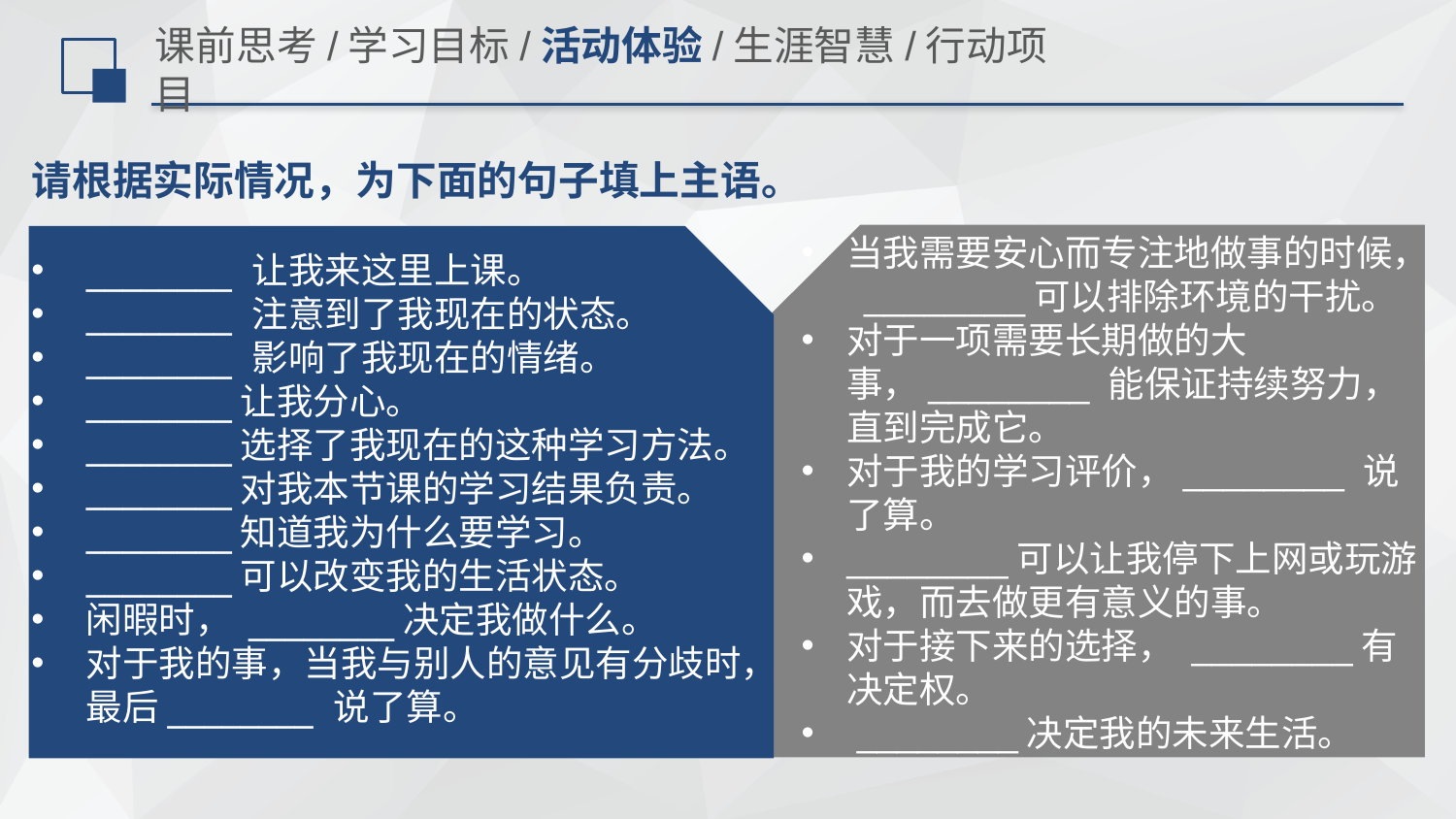

# 课前思考/学习目标/活动体验/生涯智慧/行动项目
请根据实际情况，为下面的句子填上主语。

________ 让我来这里上课。
________ 注意到了我现在的状态。
________ 影响了我现在的情绪。
________让我分心。
________选择了我现在的这种学习方法。
________对我本节课的学习结果负责。
________知道我为什么要学习。
________可以改变我的生活状态。
闲暇时， ________决定我做什么。
对于我的事，当我与别人的意见有分歧时，最后________ 说了算。

当我需要安心而专注地做事的时候， ________可以排除环境的干扰。
对于一项需要长期做的大事，________ 能保证持续努力，直到完成它。
对于我的学习评价，________ 说了算。
________可以让我停下上网或玩游戏，而去做更有意义的事。
对于接下来的选择， ________有决定权。
 ________决定我的未来生活。